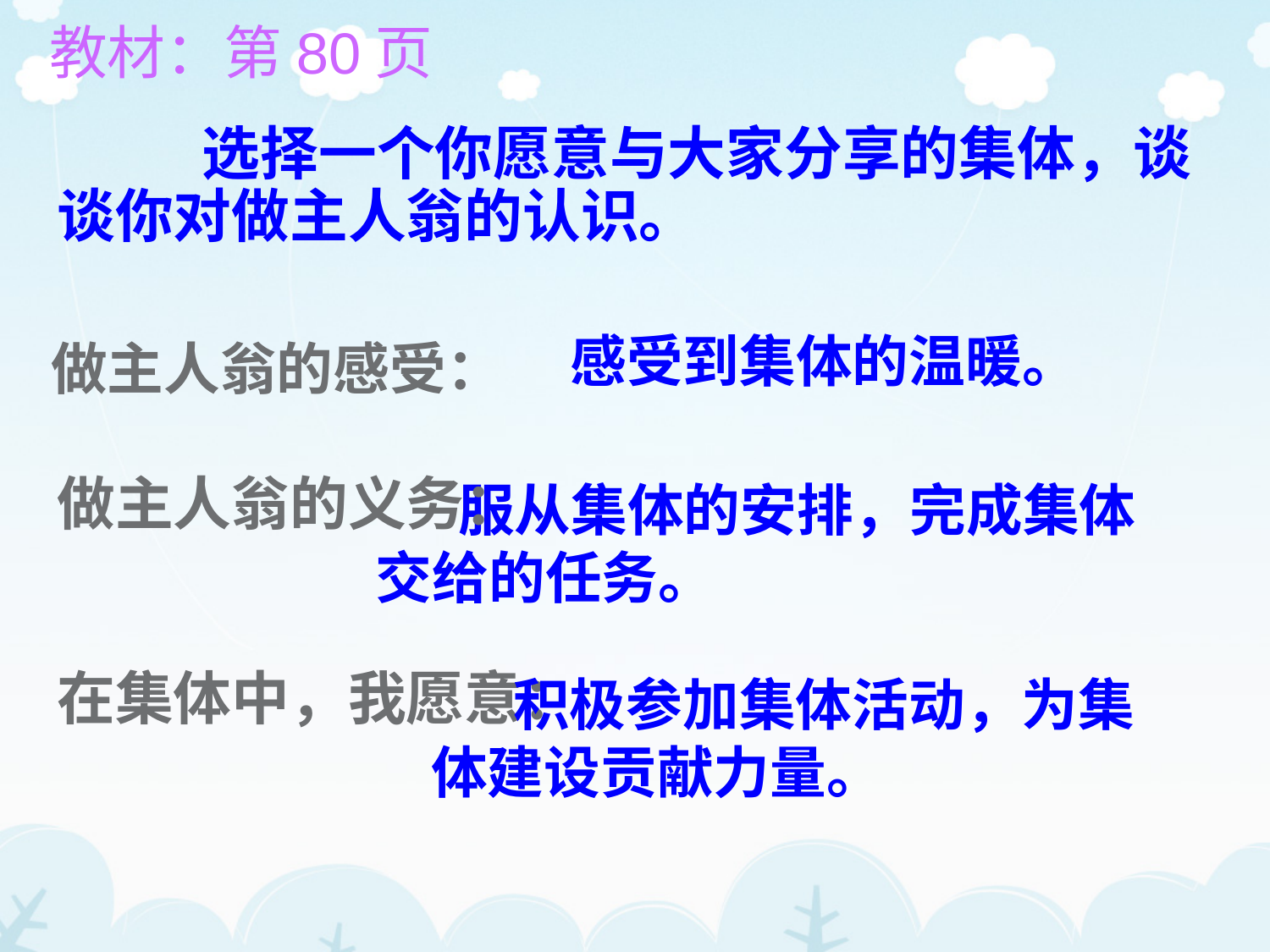

教材：第80页
          选择一个你愿意与大家分享的集体，谈谈你对做主人翁的认识。
感受到集体的温暖。
做主人翁的感受：

         服从集体的安排，完成集体交给的任务。
做主人翁的义务：
         积极参加集体活动，为集体建设贡献力量。
在集体中，我愿意：